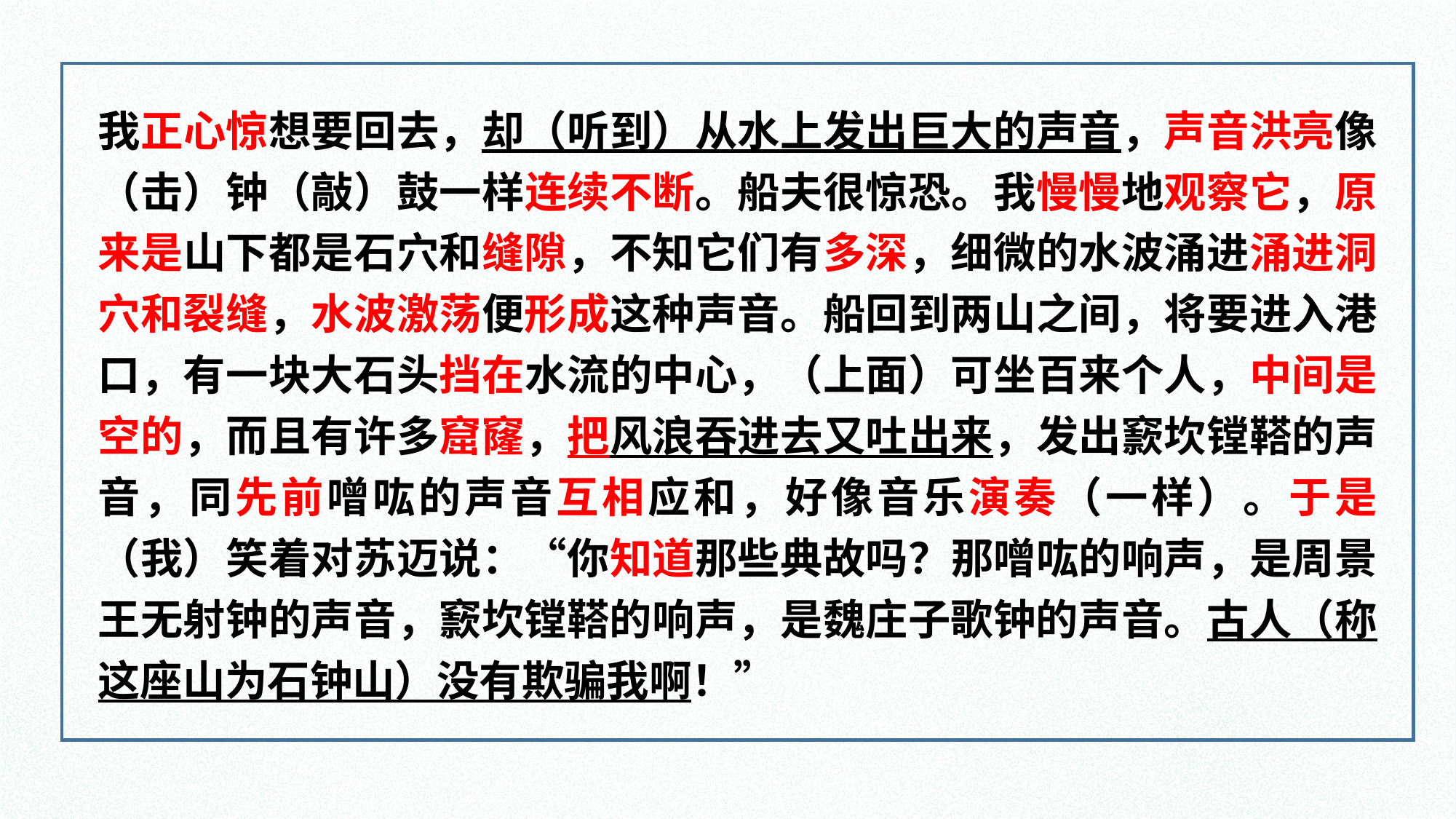

我正心惊想要回去，却（听到）从水上发出巨大的声音，声音洪亮像（击）钟（敲）鼓一样连续不断。船夫很惊恐。我慢慢地观察它，原来是山下都是石穴和缝隙，不知它们有多深，细微的水波涌进涌进洞穴和裂缝，水波激荡便形成这种声音。船回到两山之间，将要进入港口，有一块大石头挡在水流的中心，（上面）可坐百来个人，中间是空的，而且有许多窟窿，把风浪吞进去又吐出来，发出窾坎镗鞳的声音，同先前噌吰的声音互相应和，好像音乐演奏（一样）。于是（我）笑着对苏迈说：“你知道那些典故吗？那噌吰的响声，是周景王无射钟的声音，窾坎镗鞳的响声，是魏庄子歌钟的声音。古人（称这座山为石钟山）没有欺骗我啊！”